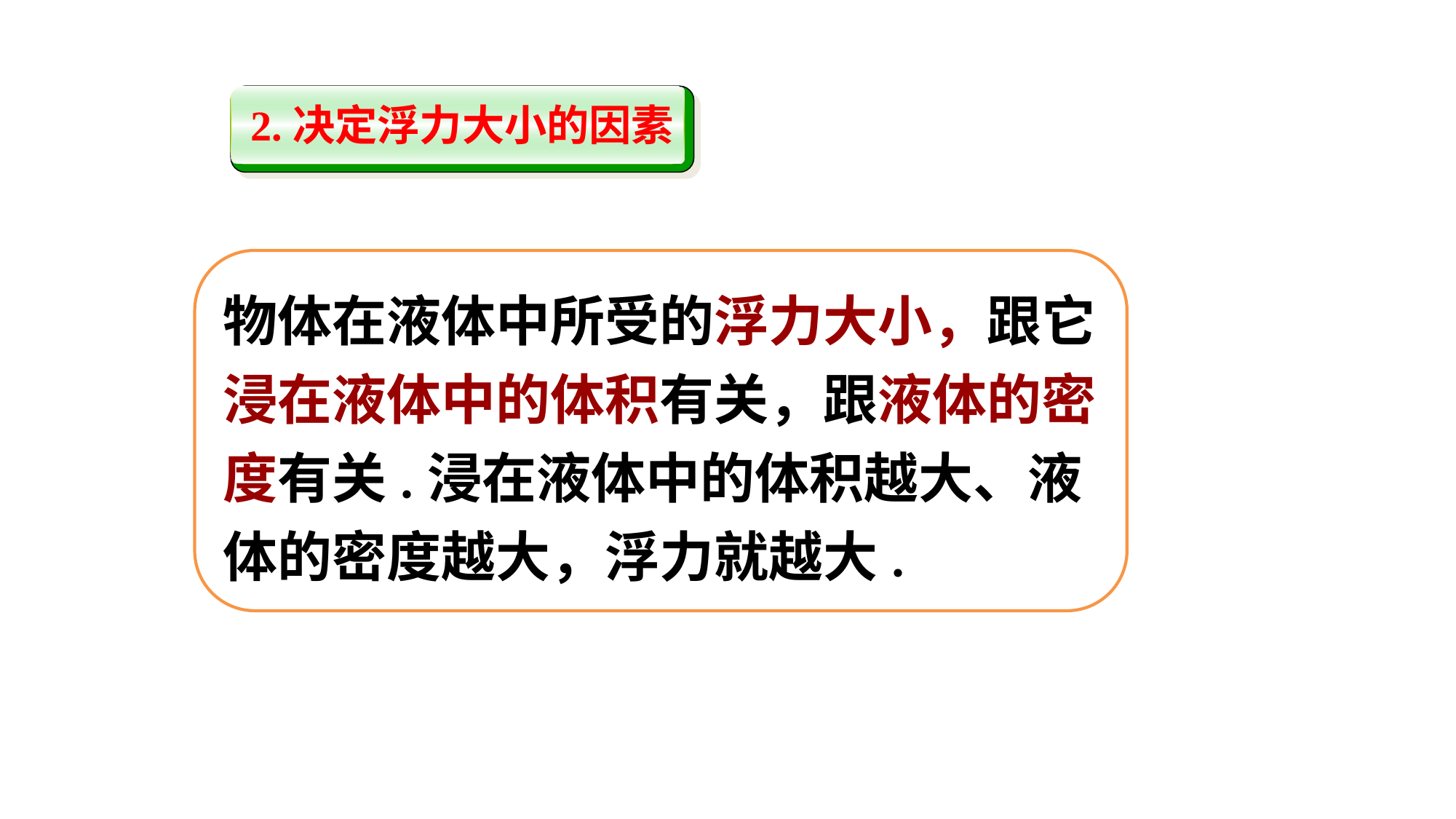

2.决定浮力大小的因素
物体在液体中所受的浮力大小，跟它浸在液体中的体积有关，跟液体的密度有关.浸在液体中的体积越大、液体的密度越大，浮力就越大.